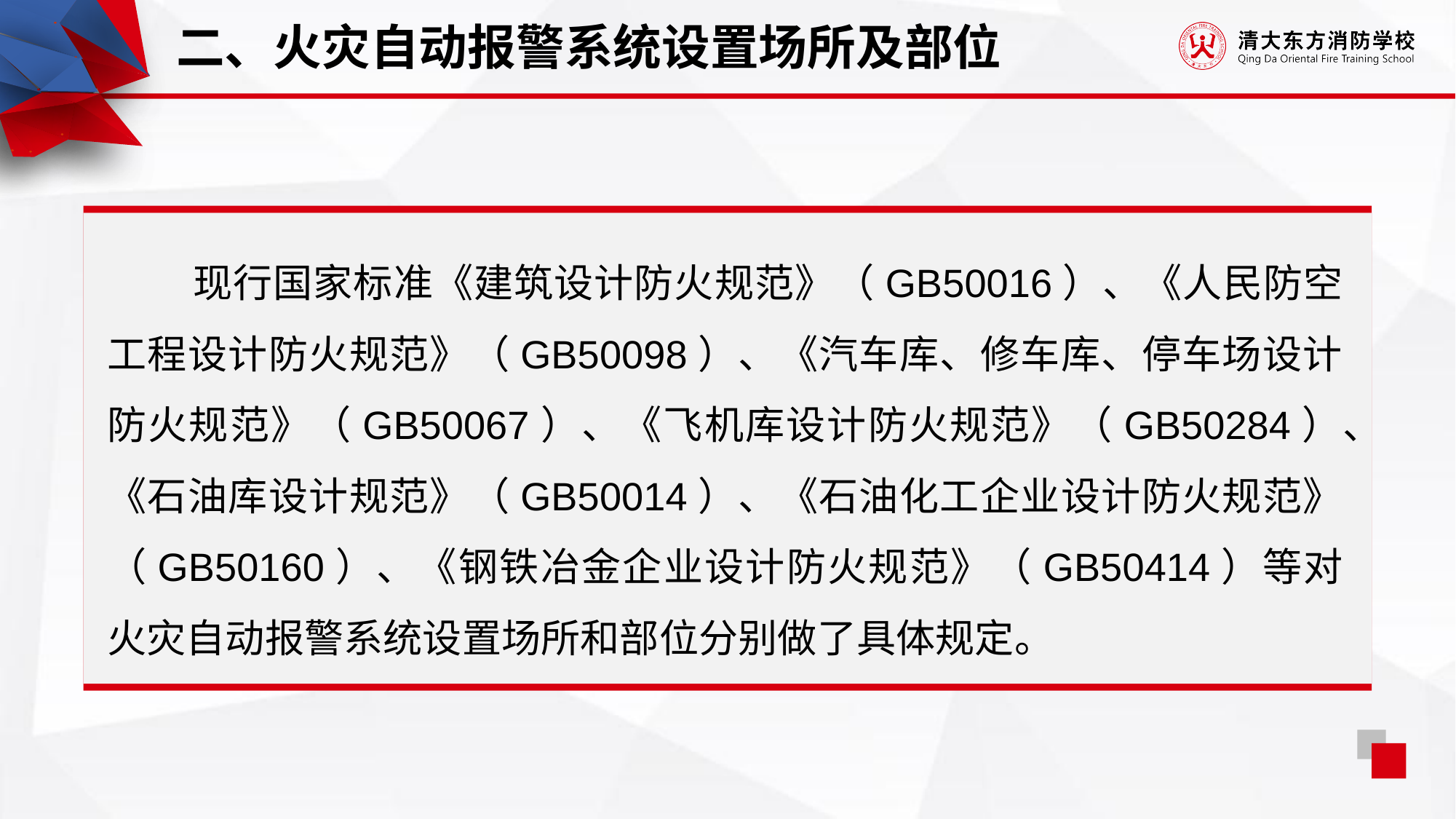

二、火灾自动报警系统设置场所及部位

现行国家标准《建筑设计防火规范》（GB50016）、《人民防空工程设计防火规范》（GB50098）、《汽车库、修车库、停车场设计防火规范》（GB50067）、《飞机库设计防火规范》（GB50284）、《石油库设计规范》（GB50014）、《石油化工企业设计防火规范》（GB50160）、《钢铁冶金企业设计防火规范》（GB50414）等对火灾自动报警系统设置场所和部位分别做了具体规定。